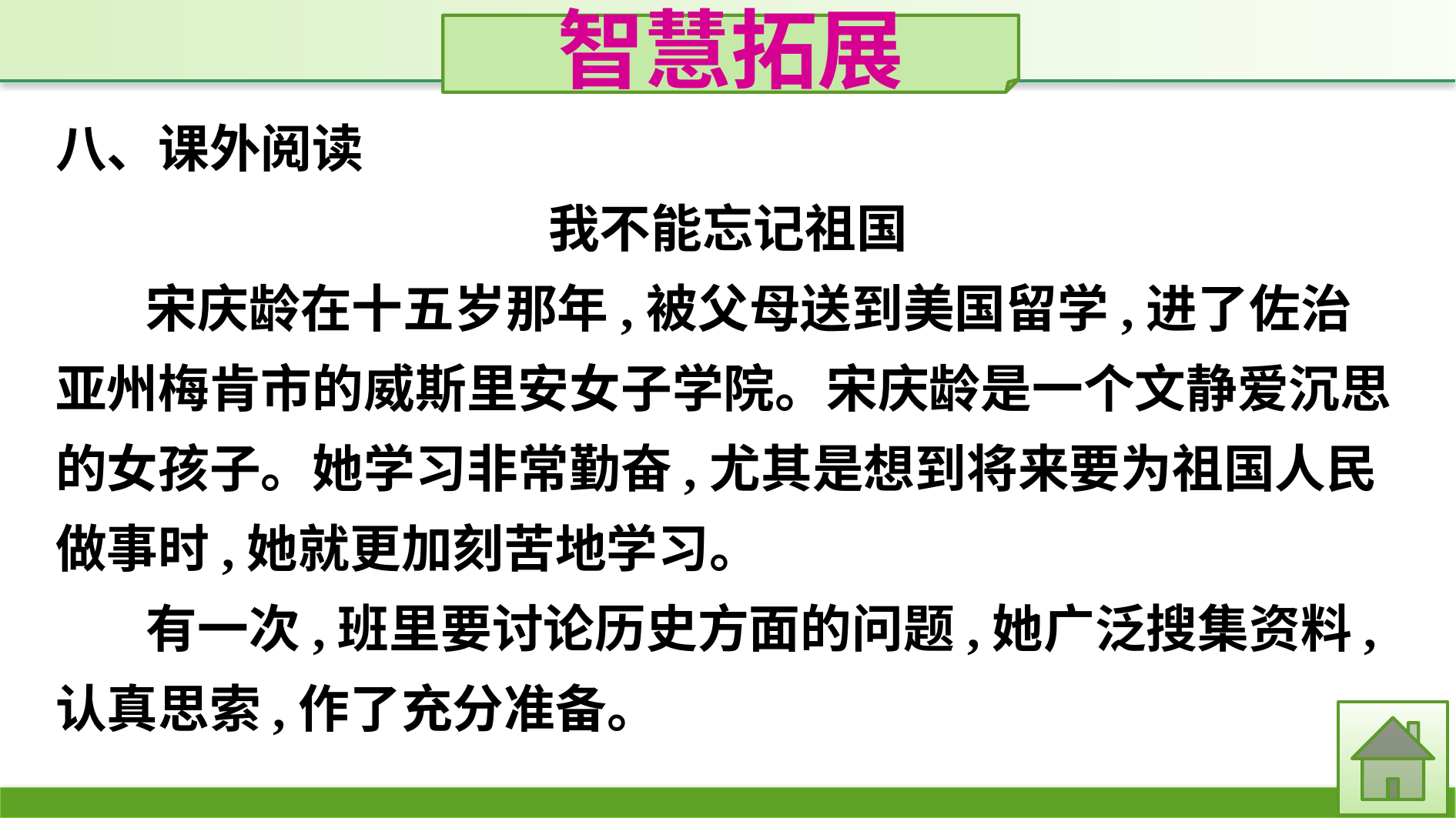

智慧拓展
八、课外阅读
我不能忘记祖国
宋庆龄在十五岁那年,被父母送到美国留学,进了佐治亚州梅肯市的威斯里安女子学院。宋庆龄是一个文静爱沉思的女孩子。她学习非常勤奋,尤其是想到将来要为祖国人民做事时,她就更加刻苦地学习。
有一次,班里要讨论历史方面的问题,她广泛搜集资料,认真思索,作了充分准备。